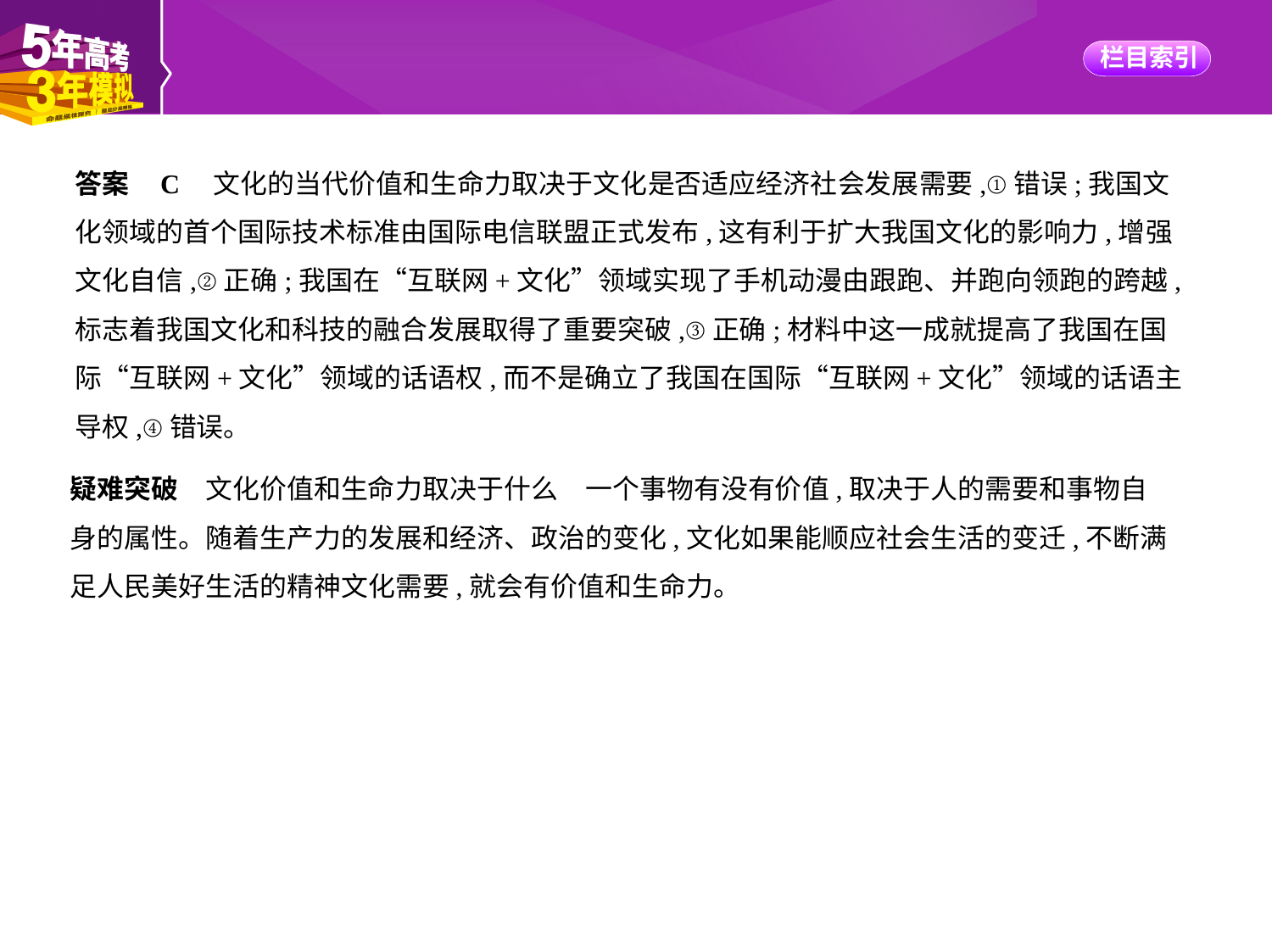

答案    C　文化的当代价值和生命力取决于文化是否适应经济社会发展需要,①错误;我国文
化领域的首个国际技术标准由国际电信联盟正式发布,这有利于扩大我国文化的影响力,增强
文化自信,②正确;我国在“互联网+文化”领域实现了手机动漫由跟跑、并跑向领跑的跨越,
标志着我国文化和科技的融合发展取得了重要突破,③正确;材料中这一成就提高了我国在国
际“互联网+文化”领域的话语权,而不是确立了我国在国际“互联网+文化”领域的话语主
导权,④错误。
疑难突破　文化价值和生命力取决于什么　一个事物有没有价值,取决于人的需要和事物自
身的属性。随着生产力的发展和经济、政治的变化,文化如果能顺应社会生活的变迁,不断满
足人民美好生活的精神文化需要,就会有价值和生命力。